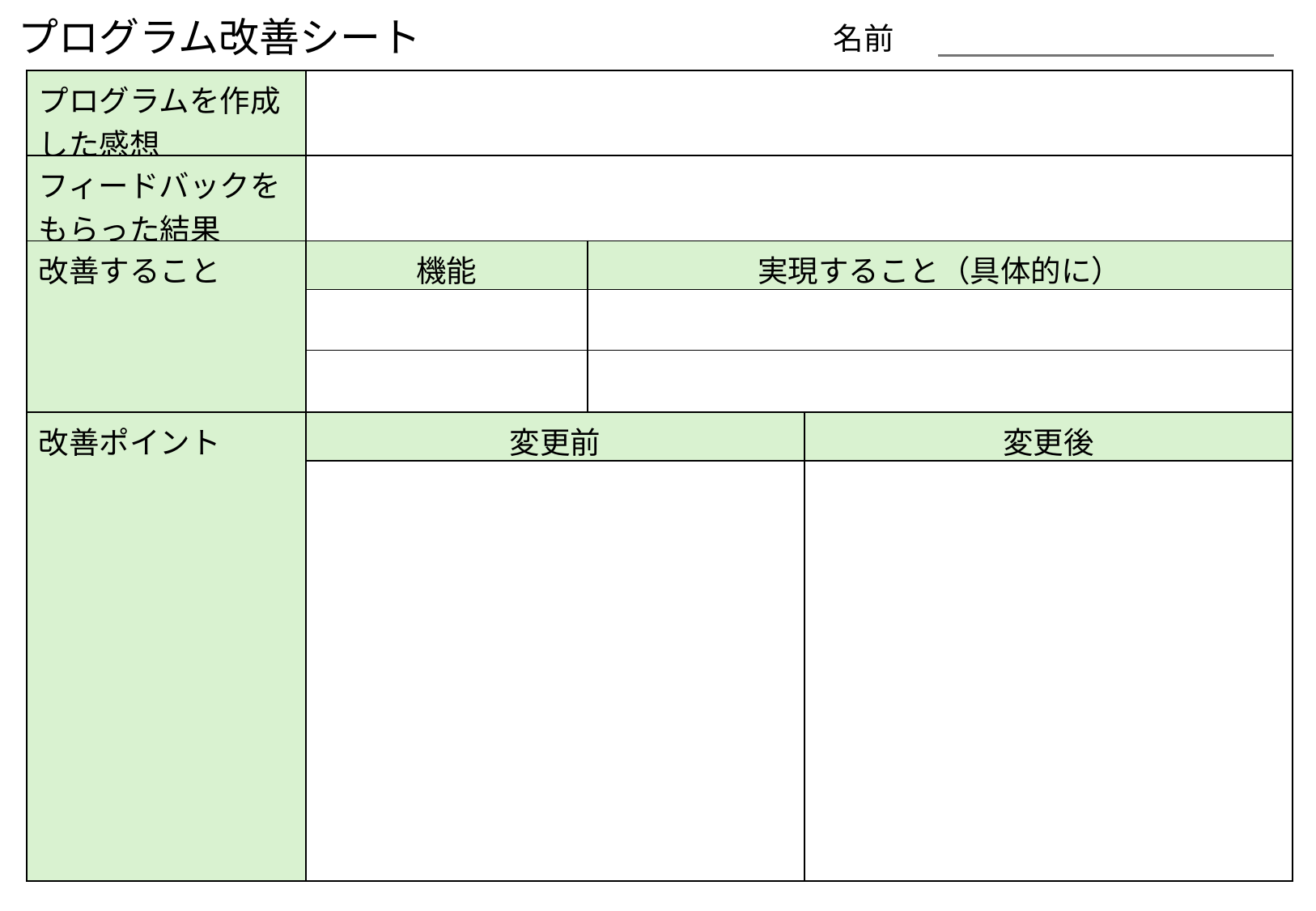

プログラム改善シート

名前
| プログラムを作成した感想 |  |  |  |
| --- | --- | --- | --- |
| フィードバックをもらった結果 |  |  |  |
| 改善すること | 機能 | 実現すること（具体的に） |  |
|  |  |  |  |
|  |  |  |  |
| 改善ポイント | 変更前 |  | 変更後 |
|  |  |  |  |